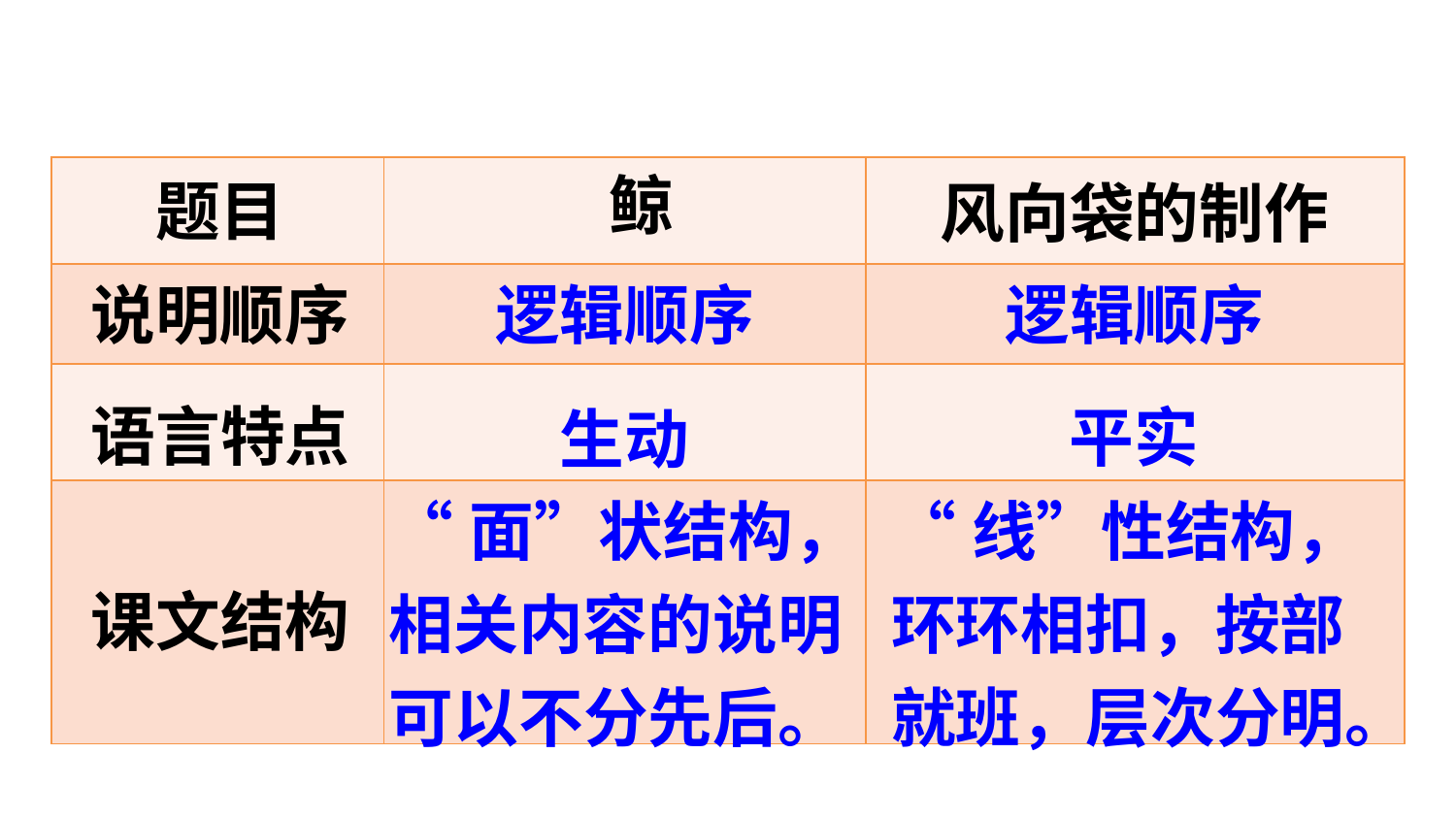

|  |  |  |
| --- | --- | --- |
|  |  |  |
|  |  |  |
|  |  |  |
鲸
题目
风向袋的制作
说明顺序
逻辑顺序
逻辑顺序
语言特点
平实
生动
“面”状结构，相关内容的说明可以不分先后。
“线”性结构，环环相扣，按部就班，层次分明。
课文结构